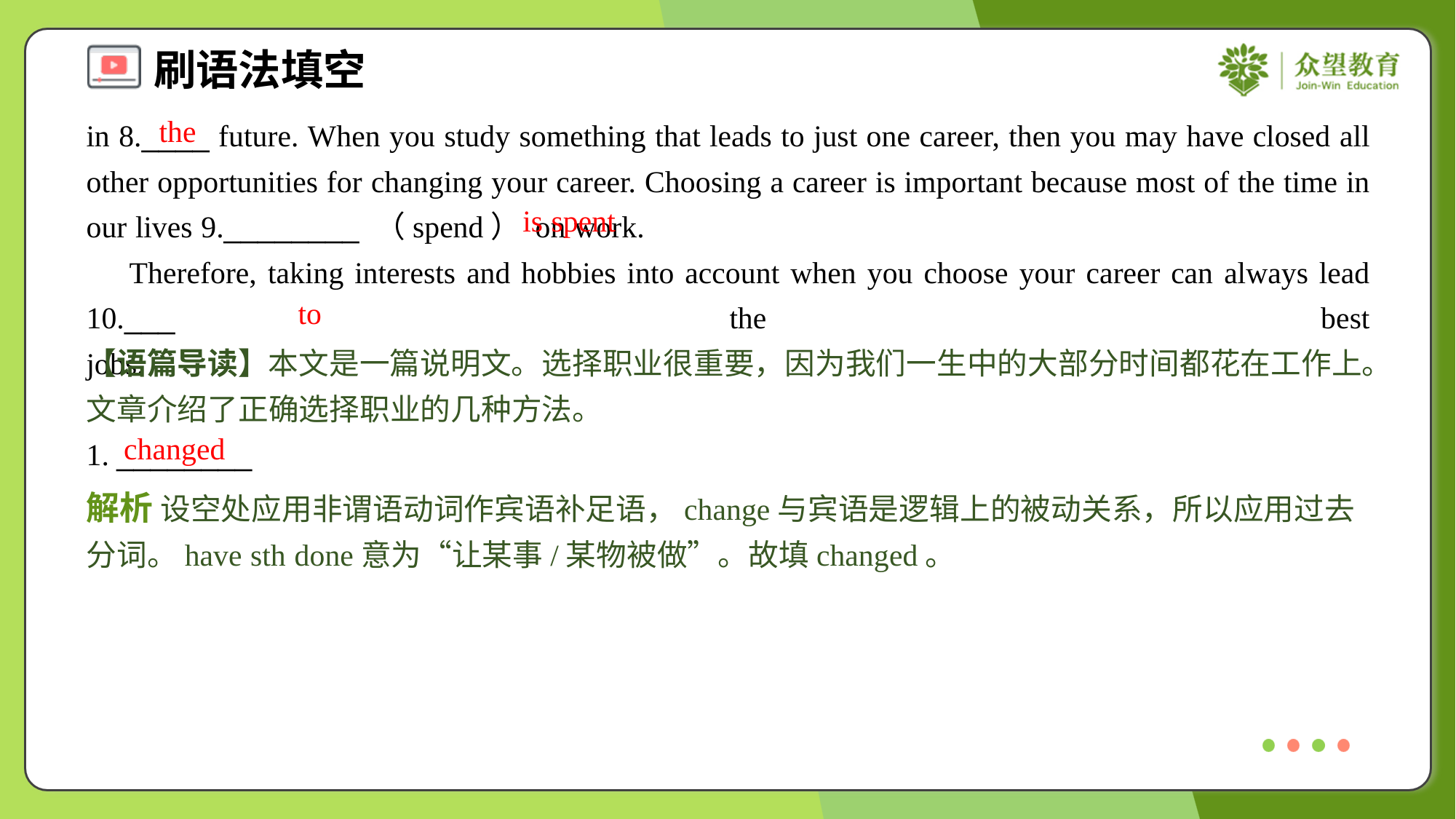

the
in 8.____ future. When you study something that leads to just one career, then you may have closed all other opportunities for changing your career. Choosing a career is important because most of the time in our lives 9.________ （spend） on work.
    Therefore, taking interests and hobbies into account when you choose your career can always lead 10.___ the best jobs.#1.3
is spent
to
【语篇导读】本文是一篇说明文。选择职业很重要，因为我们一生中的大部分时间都花在工作上。文章介绍了正确选择职业的几种方法。
changed
1. ________
解析 设空处应用非谓语动词作宾语补足语，change与宾语是逻辑上的被动关系，所以应用过去分词。have sth done意为“让某事/某物被做”。故填changed。